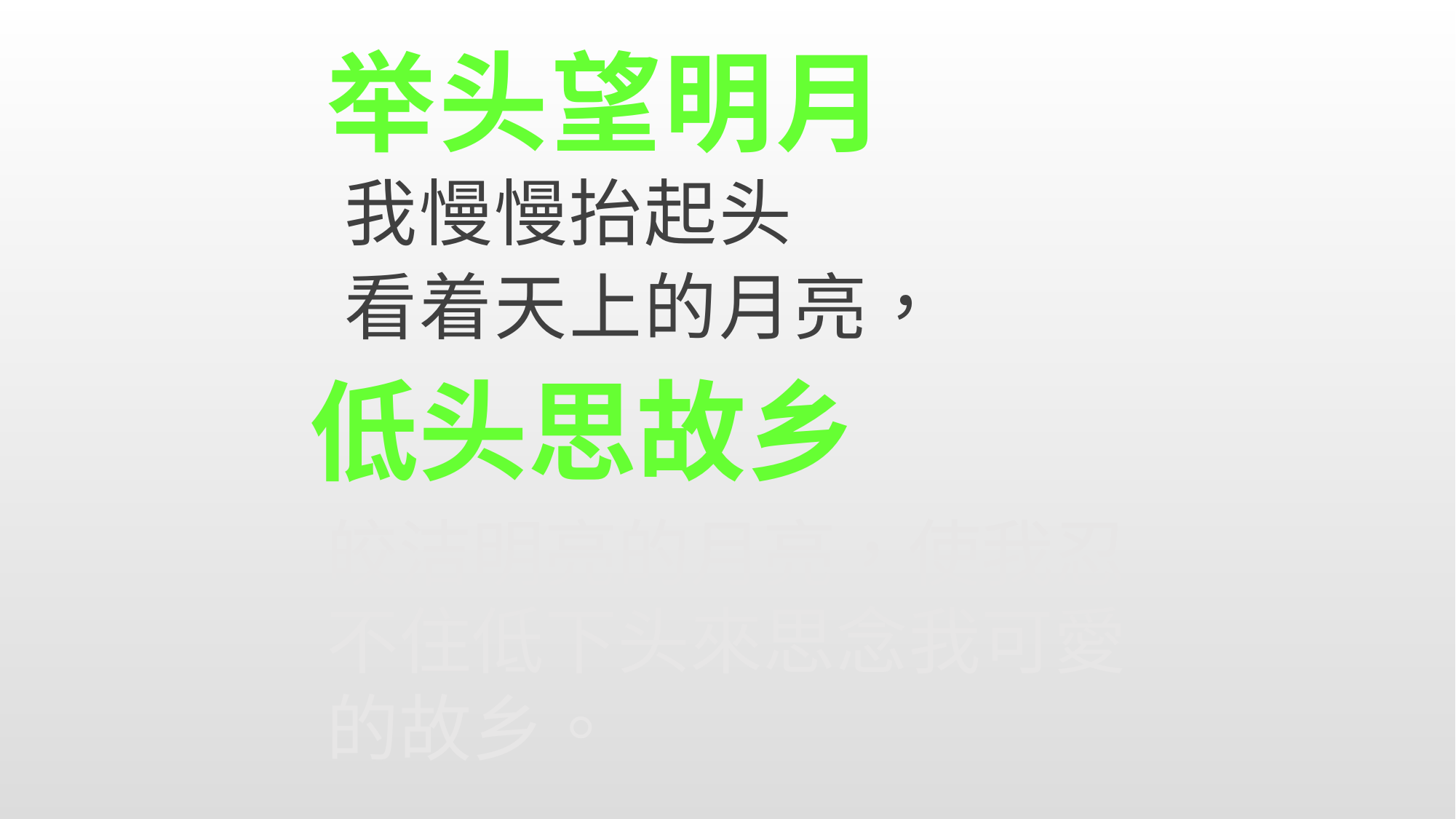

# 举头望明月
我慢慢抬起头
看着天上的月亮，
低头思故乡
皎洁明亮的月亮，使我忍
不住低下头來思念我可愛
的故乡。